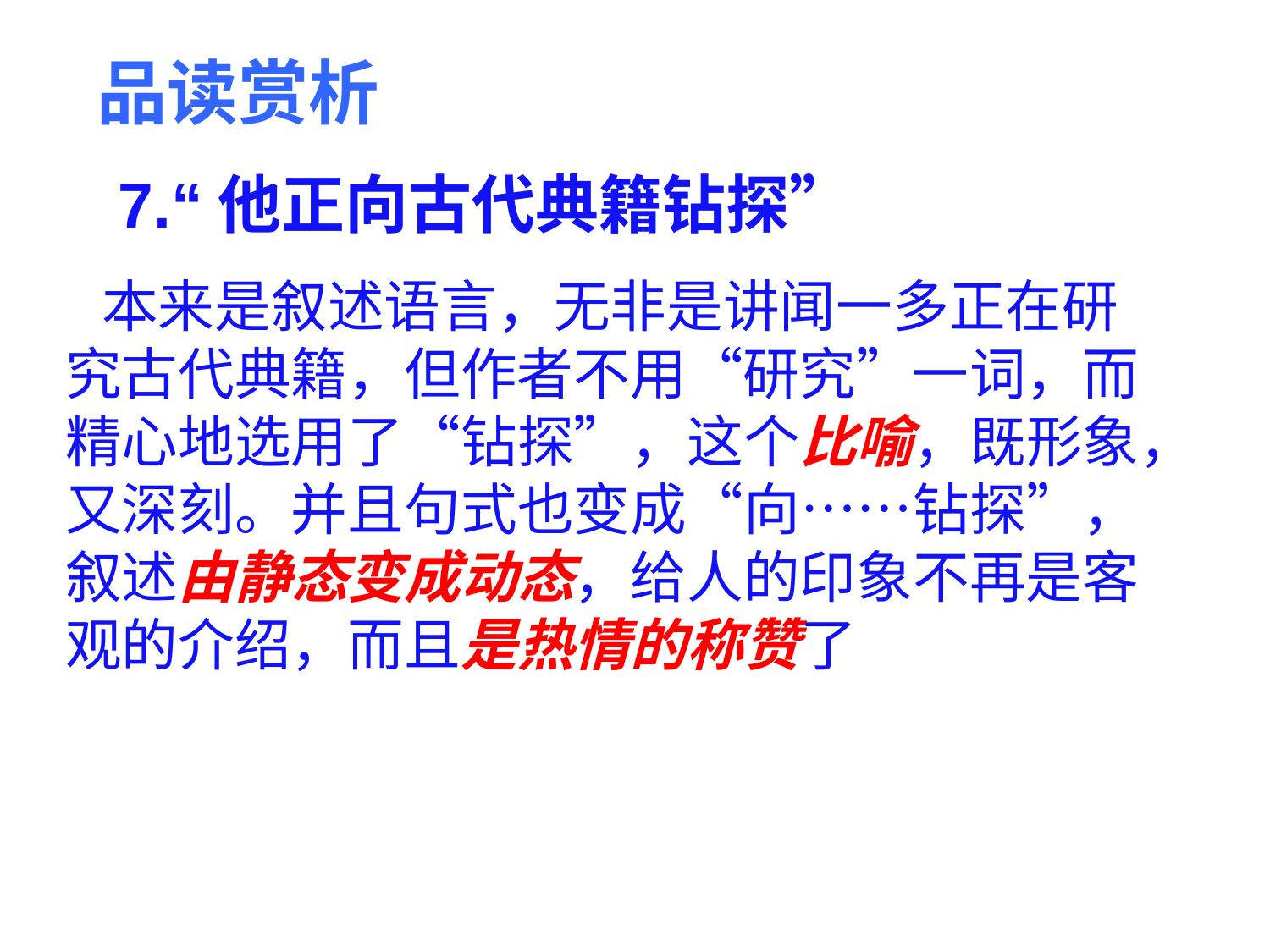

品读赏析
7.“他正向古代典籍钻探”
    本来是叙述语言，无非是讲闻一多正在研究古代典籍，但作者不用“研究”一词，而精心地选用了“钻探”，这个比喻，既形象，又深刻。并且句式也变成“向……钻探”，叙述由静态变成动态，给人的印象不再是客观的介绍，而且是热情的称赞了